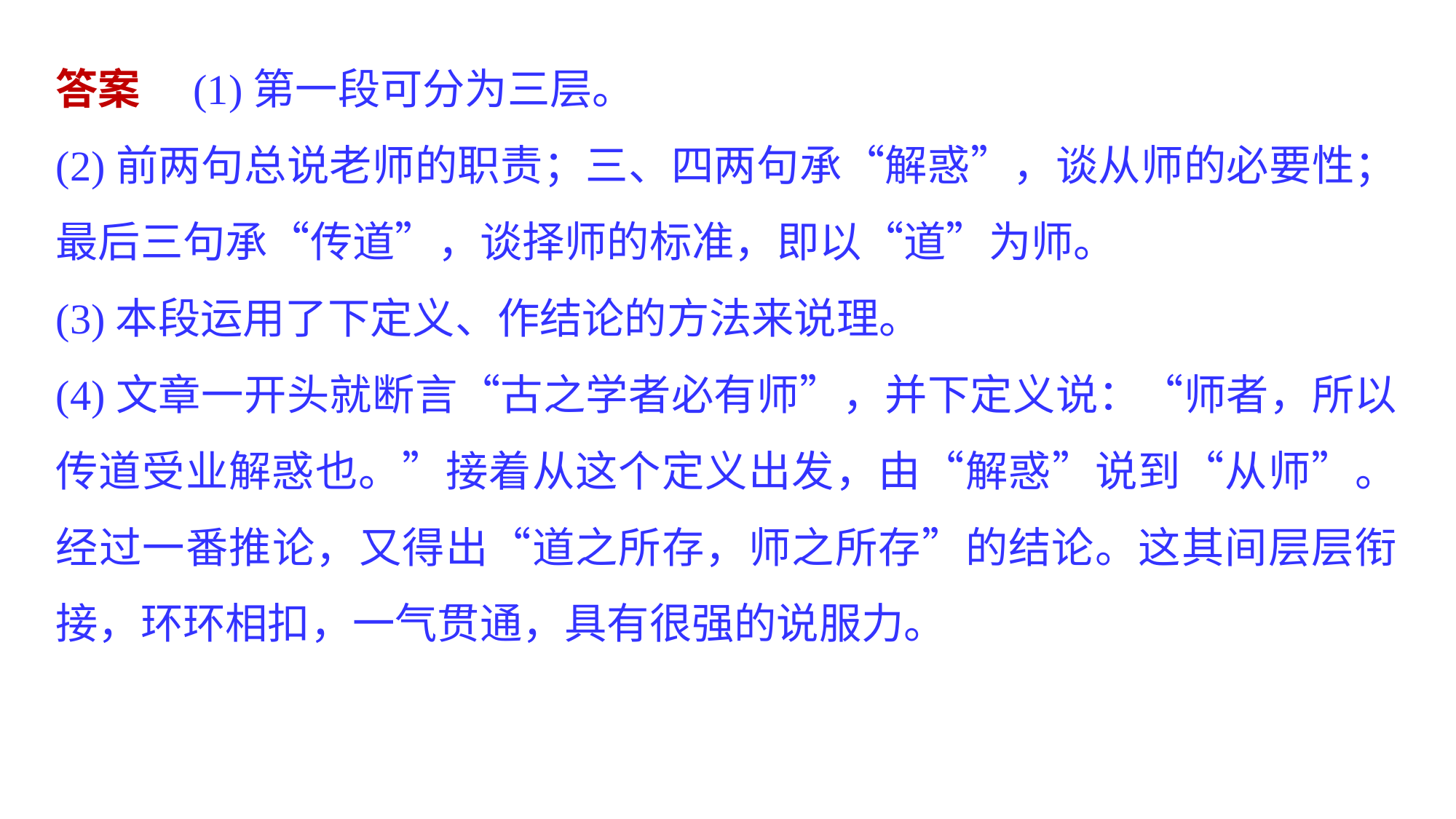

答案　(1)第一段可分为三层。
(2)前两句总说老师的职责；三、四两句承“解惑”，谈从师的必要性；最后三句承“传道”，谈择师的标准，即以“道”为师。
(3)本段运用了下定义、作结论的方法来说理。
(4)文章一开头就断言“古之学者必有师”，并下定义说：“师者，所以传道受业解惑也。”接着从这个定义出发，由“解惑”说到“从师”。经过一番推论，又得出“道之所存，师之所存”的结论。这其间层层衔接，环环相扣，一气贯通，具有很强的说服力。